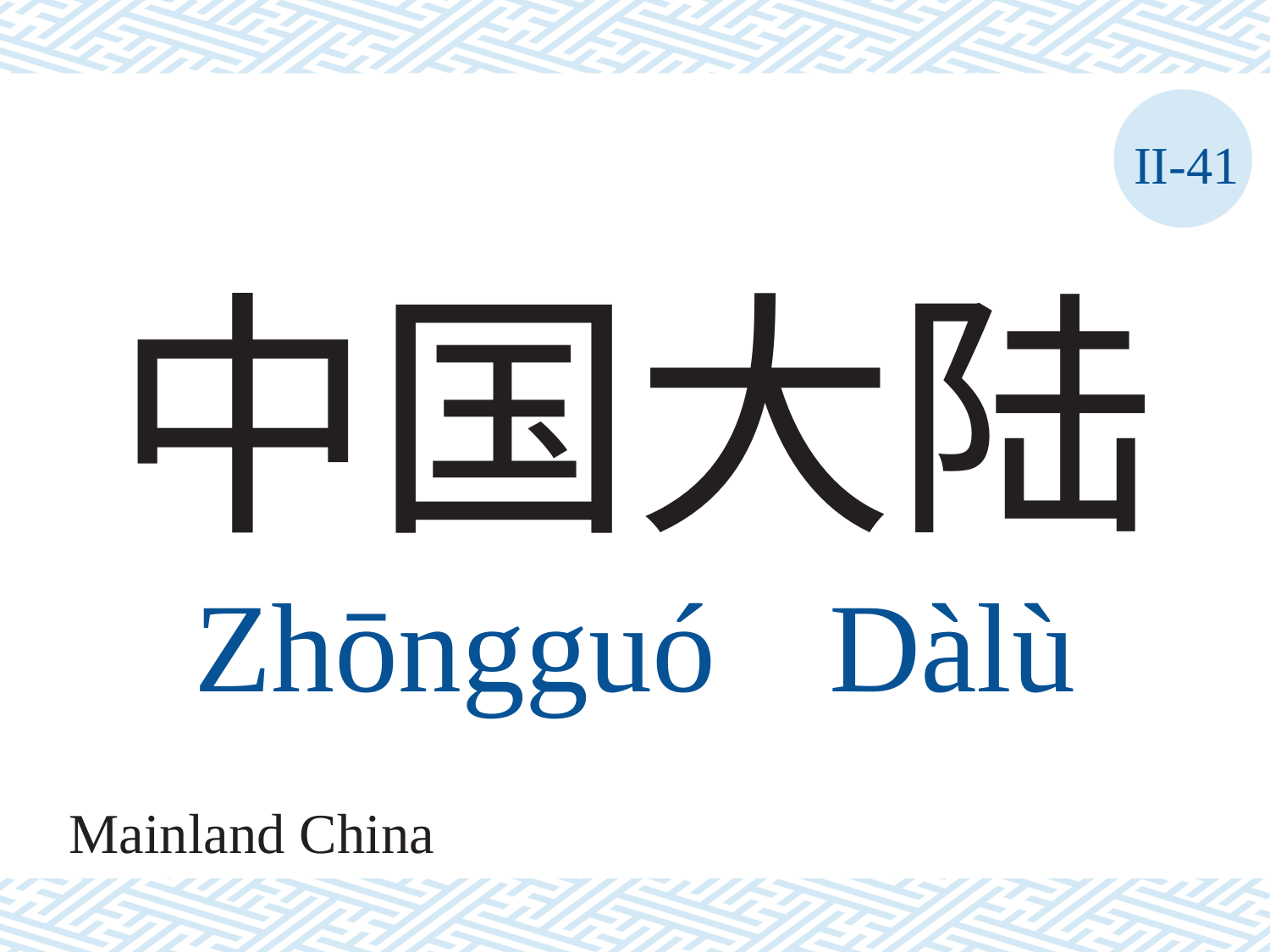

II-41
# 中国大陆 Zhōngguó	Dàlù
Mainland China